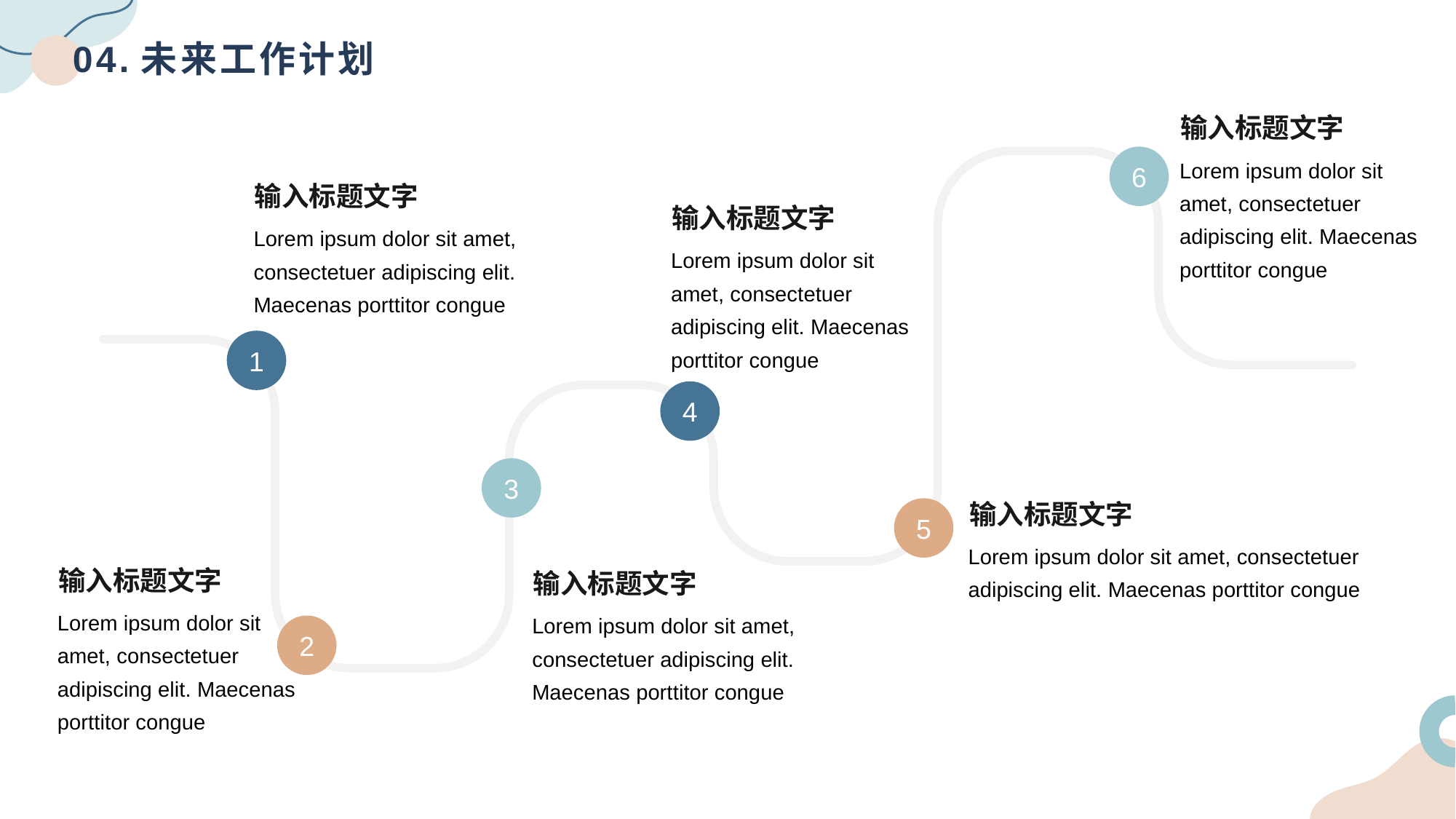

# 04.未来工作计划
输入标题文字
Lorem ipsum dolor sit amet, consectetuer adipiscing elit. Maecenas porttitor congue
6

输入标题文字
Lorem ipsum dolor sit amet, consectetuer adipiscing elit. Maecenas porttitor congue
输入标题文字
Lorem ipsum dolor sit amet, consectetuer adipiscing elit. Maecenas porttitor congue
1
4
3
输入标题文字
Lorem ipsum dolor sit amet, consectetuer adipiscing elit. Maecenas porttitor congue
5
输入标题文字
Lorem ipsum dolor sit amet, consectetuer adipiscing elit. Maecenas porttitor congue
输入标题文字
Lorem ipsum dolor sit amet, consectetuer adipiscing elit. Maecenas porttitor congue
2